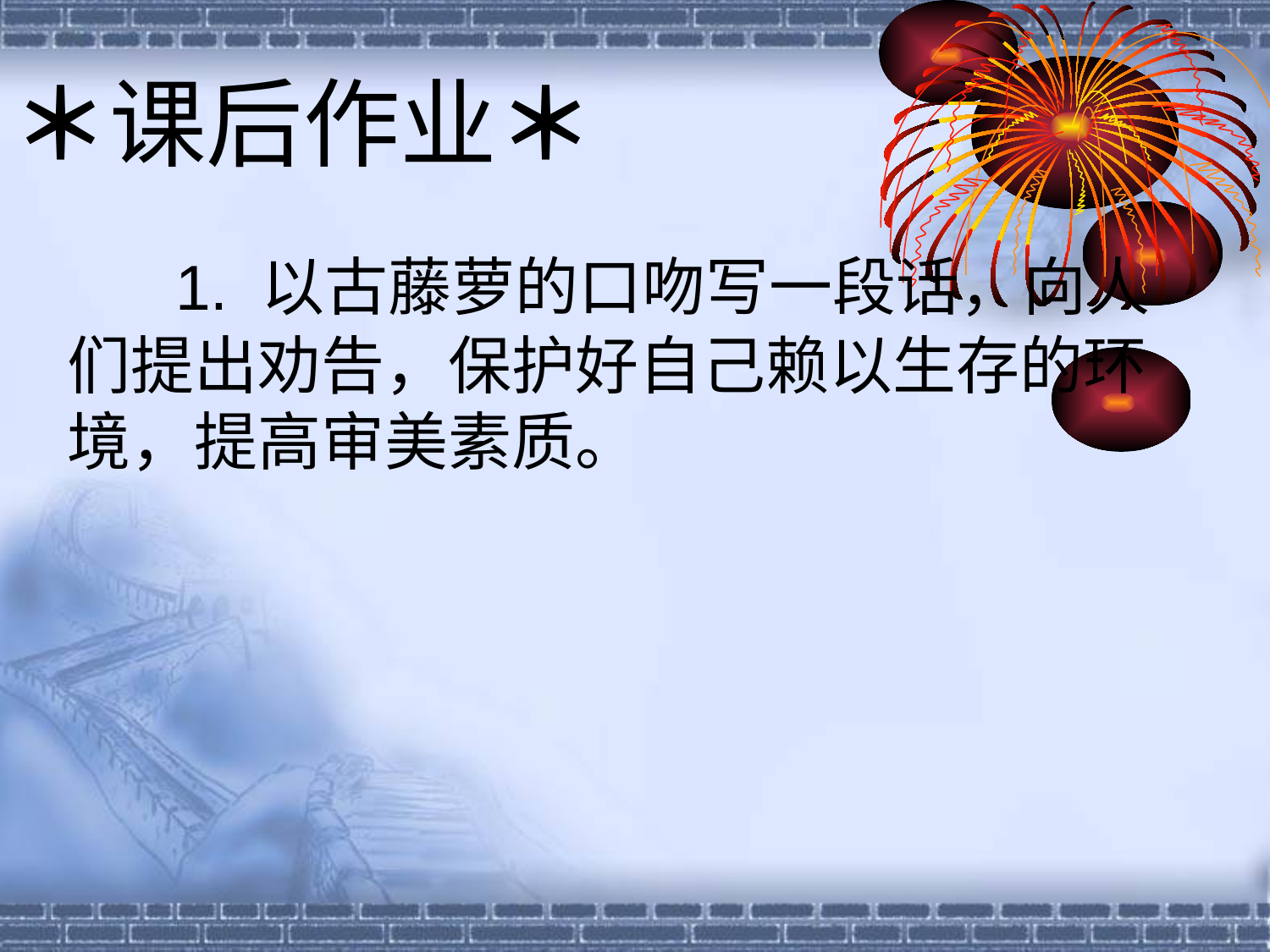

＊课后作业＊
     1. 以古藤萝的口吻写一段话，向人们提出劝告，保护好自己赖以生存的环境，提高审美素质。